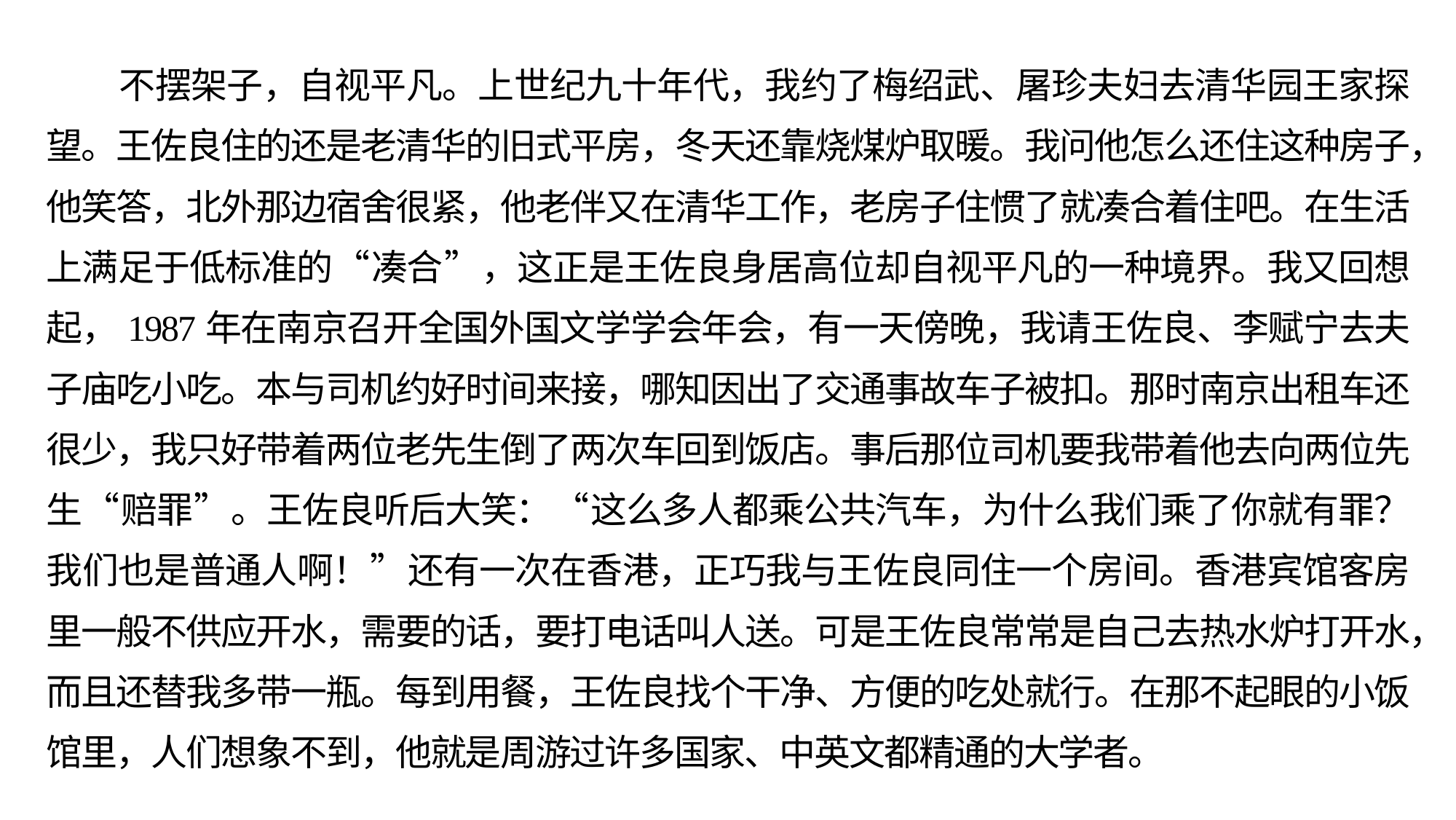

不摆架子，自视平凡。上世纪九十年代，我约了梅绍武、屠珍夫妇去清华园王家探望。王佐良住的还是老清华的旧式平房，冬天还靠烧煤炉取暖。我问他怎么还住这种房子，他笑答，北外那边宿舍很紧，他老伴又在清华工作，老房子住惯了就凑合着住吧。在生活上满足于低标准的“凑合”，这正是王佐良身居高位却自视平凡的一种境界。我又回想起，1987年在南京召开全国外国文学学会年会，有一天傍晚，我请王佐良、李赋宁去夫子庙吃小吃。本与司机约好时间来接，哪知因出了交通事故车子被扣。那时南京出租车还很少，我只好带着两位老先生倒了两次车回到饭店。事后那位司机要我带着他去向两位先生“赔罪”。王佐良听后大笑：“这么多人都乘公共汽车，为什么我们乘了你就有罪？我们也是普通人啊！”还有一次在香港，正巧我与王佐良同住一个房间。香港宾馆客房里一般不供应开水，需要的话，要打电话叫人送。可是王佐良常常是自己去热水炉打开水，而且还替我多带一瓶。每到用餐，王佐良找个干净、方便的吃处就行。在那不起眼的小饭馆里，人们想象不到，他就是周游过许多国家、中英文都精通的大学者。